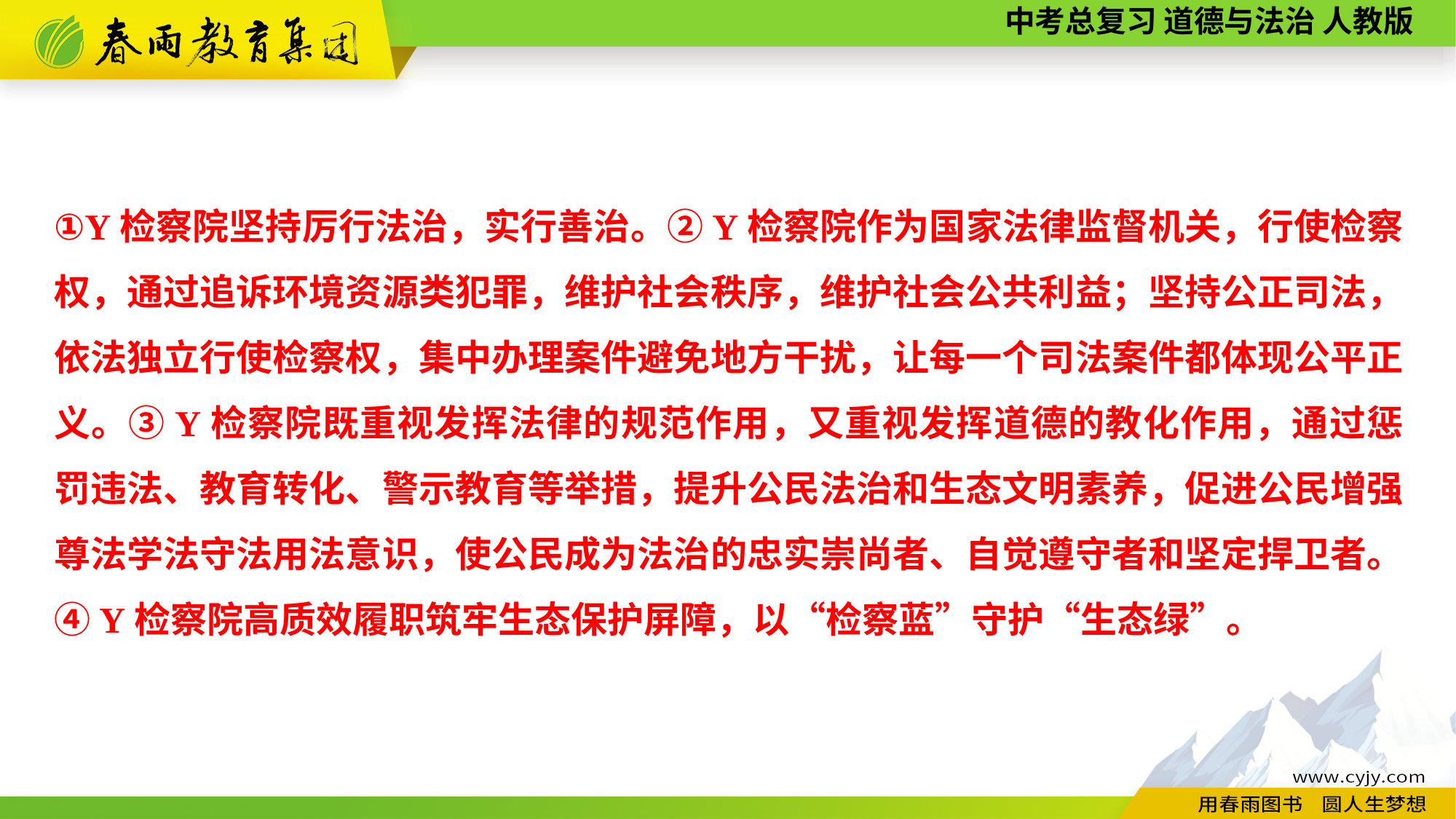

①Y检察院坚持厉行法治，实行善治。②Y检察院作为国家法律监督机关，行使检察权，通过追诉环境资源类犯罪，维护社会秩序，维护社会公共利益；坚持公正司法，依法独立行使检察权，集中办理案件避免地方干扰，让每一个司法案件都体现公平正义。③Y检察院既重视发挥法律的规范作用，又重视发挥道德的教化作用，通过惩罚违法、教育转化、警示教育等举措，提升公民法治和生态文明素养，促进公民增强尊法学法守法用法意识，使公民成为法治的忠实崇尚者、自觉遵守者和坚定捍卫者。④Y检察院高质效履职筑牢生态保护屏障，以“检察蓝”守护“生态绿”。